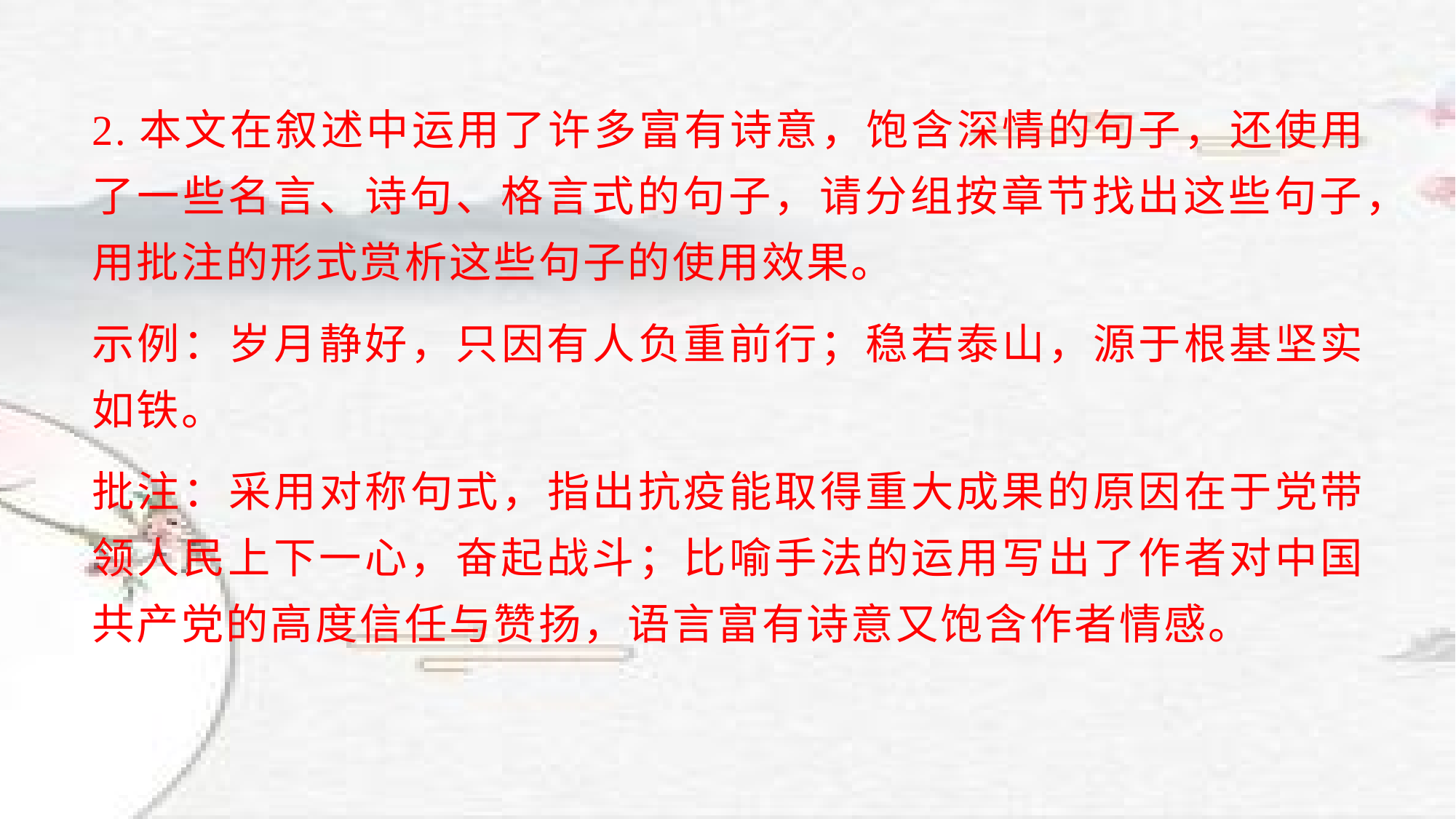

2.本文在叙述中运用了许多富有诗意，饱含深情的句子，还使用了一些名言、诗句、格言式的句子，请分组按章节找出这些句子，用批注的形式赏析这些句子的使用效果。
示例：岁月静好，只因有人负重前行；稳若泰山，源于根基坚实如铁。
批注：采用对称句式，指出抗疫能取得重大成果的原因在于党带领人民上下一心，奋起战斗；比喻手法的运用写出了作者对中国共产党的高度信任与赞扬，语言富有诗意又饱含作者情感。